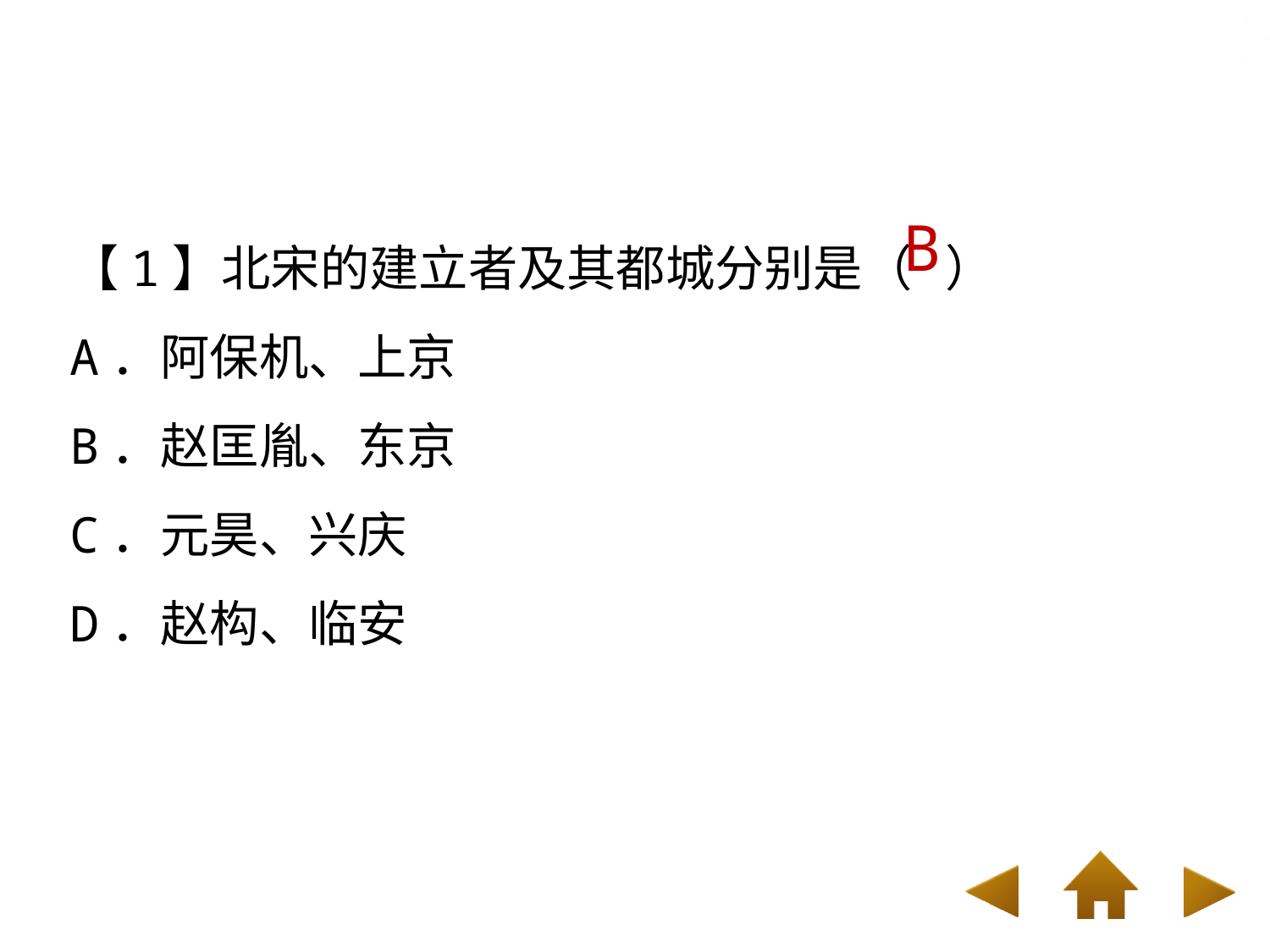

【1】北宋的建立者及其都城分别是（   ）
A．阿保机、上京
B．赵匡胤、东京
C．元昊、兴庆
D．赵构、临安
B